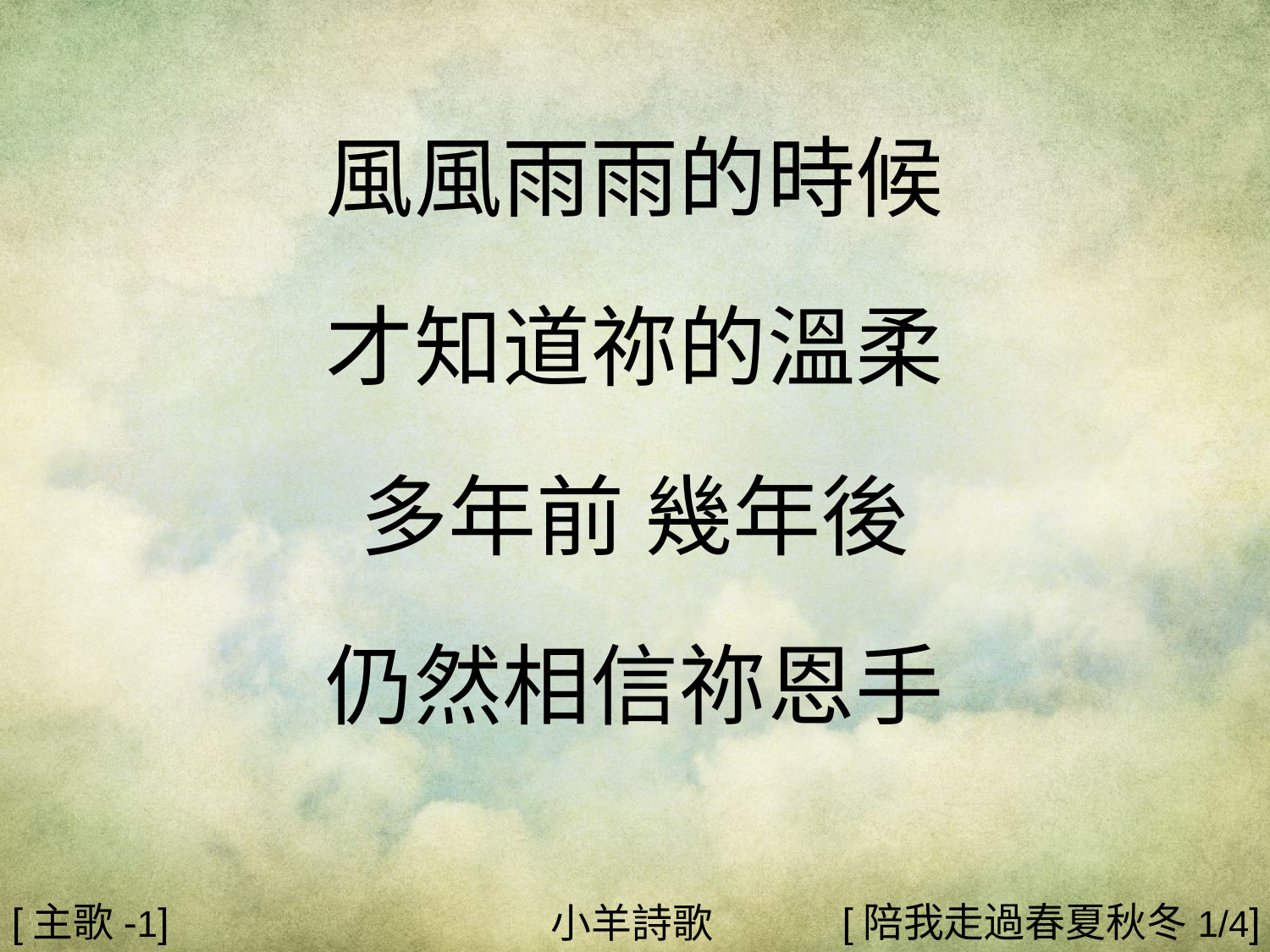

風風雨雨的時候

才知道祢的溫柔

多年前 幾年後

仍然相信祢恩手
#

[主歌-1]
[陪我走過春夏秋冬1/4]
小羊詩歌